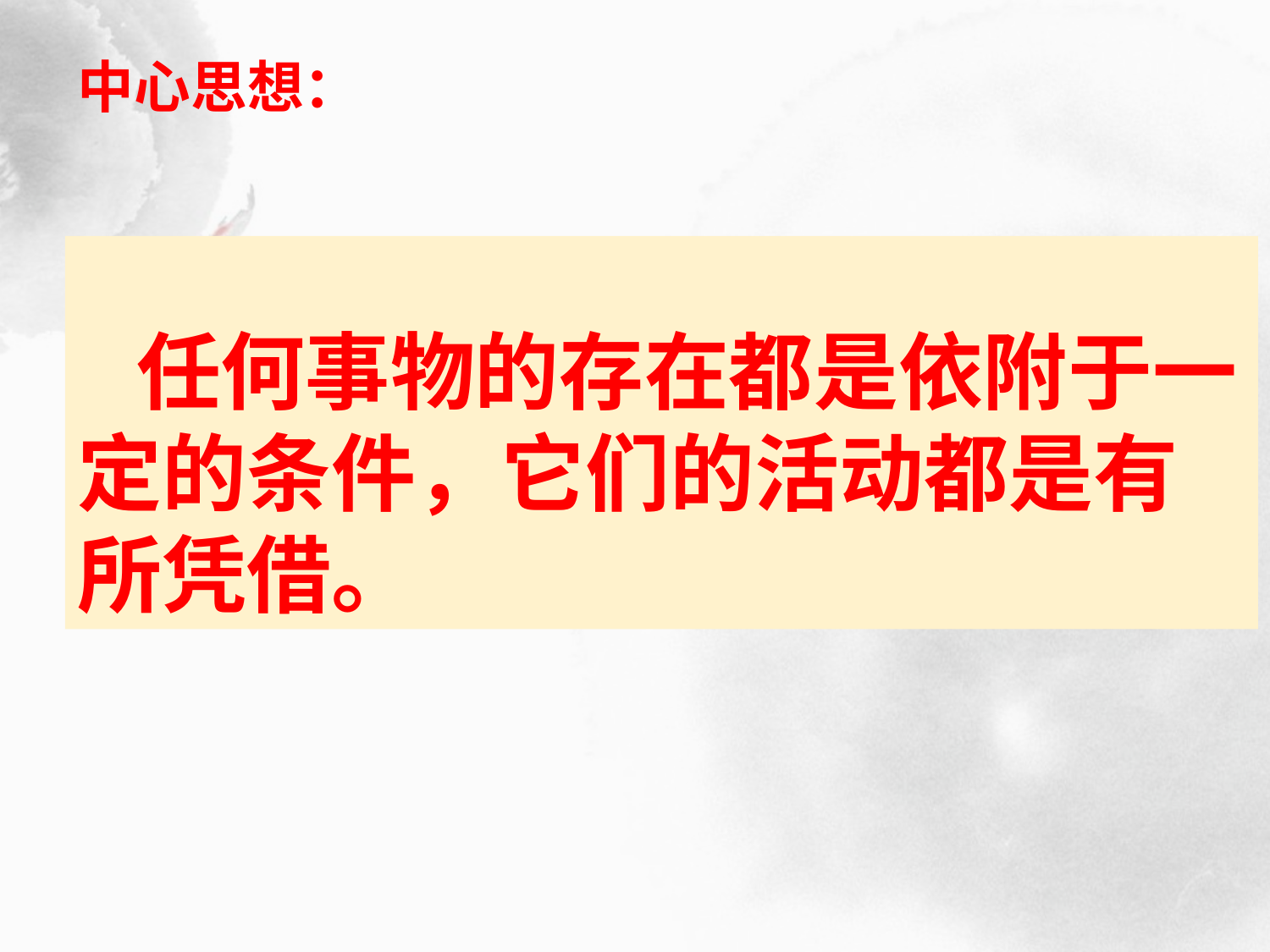

# 中心思想：

  任何事物的存在都是依附于一定的条件，它们的活动都是有所凭借。